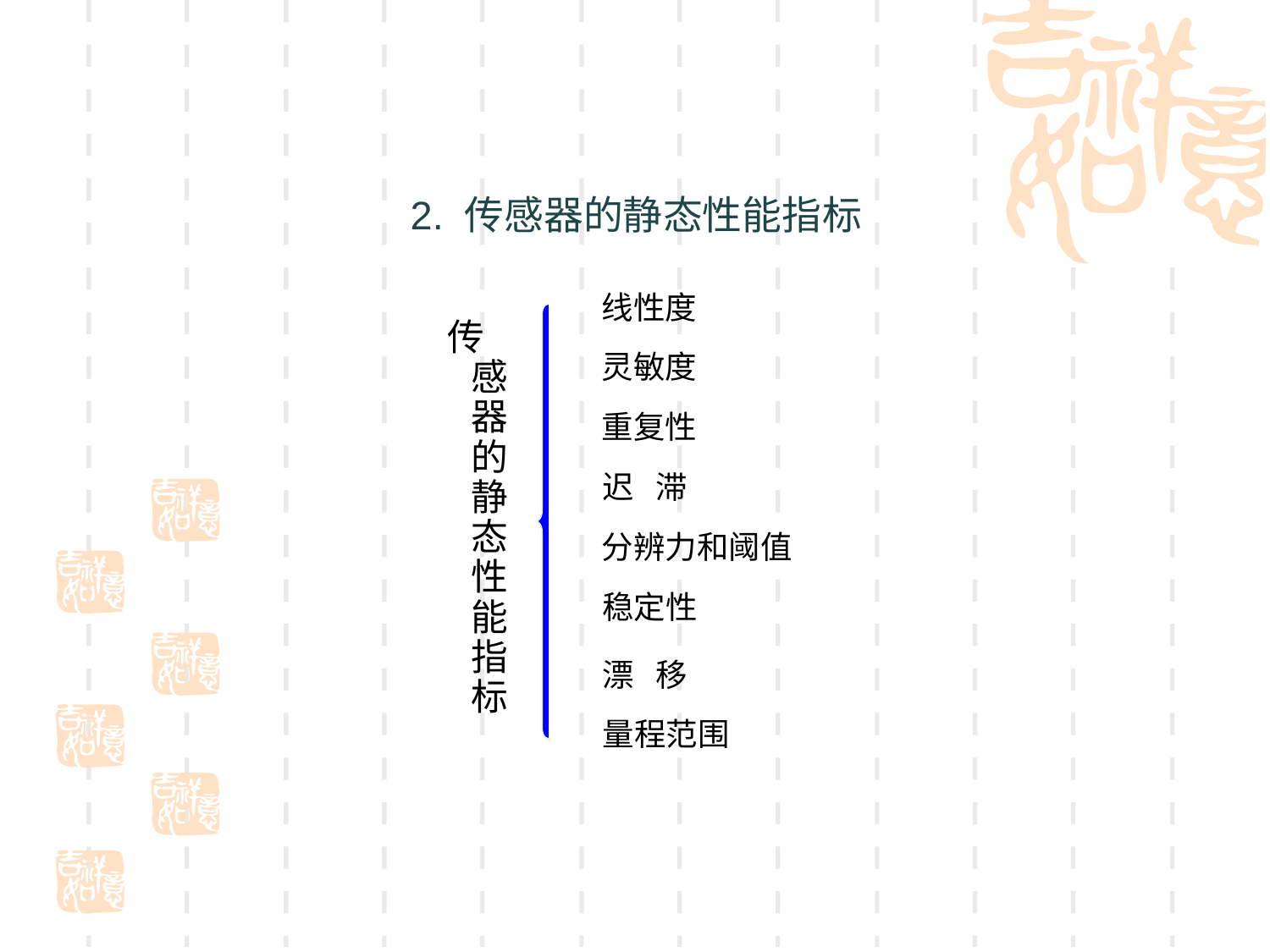

# 2. 传感器的静态性能指标
线性度

传感器的静态性能指标
灵敏度
重复性
迟   滞
分辨力和阈值
稳定性
漂   移
量程范围
12